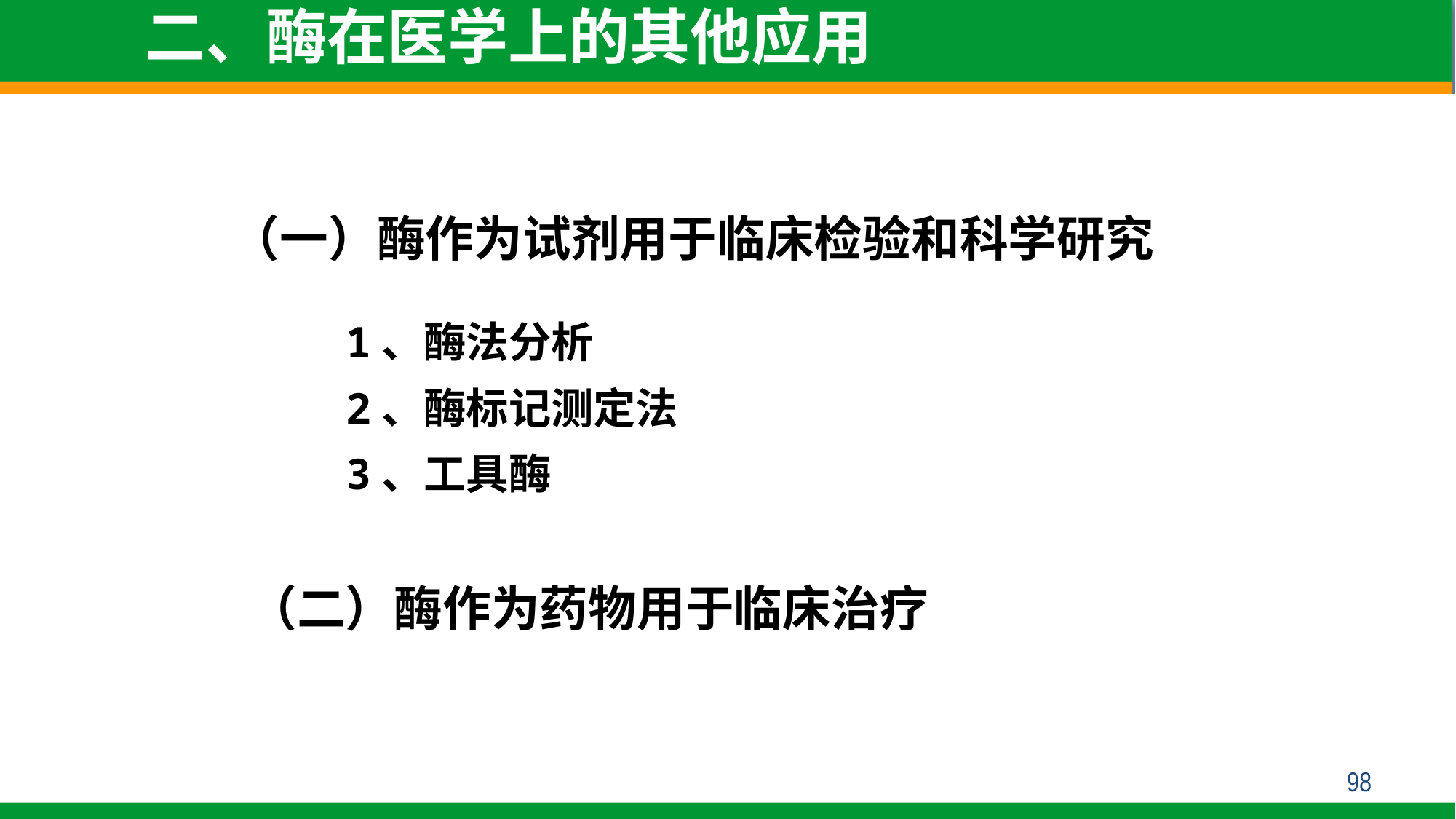

二、酶在医学上的其他应用
（一）酶作为试剂用于临床检验和科学研究
1、酶法分析
2、酶标记测定法
3、工具酶
（二）酶作为药物用于临床治疗
98